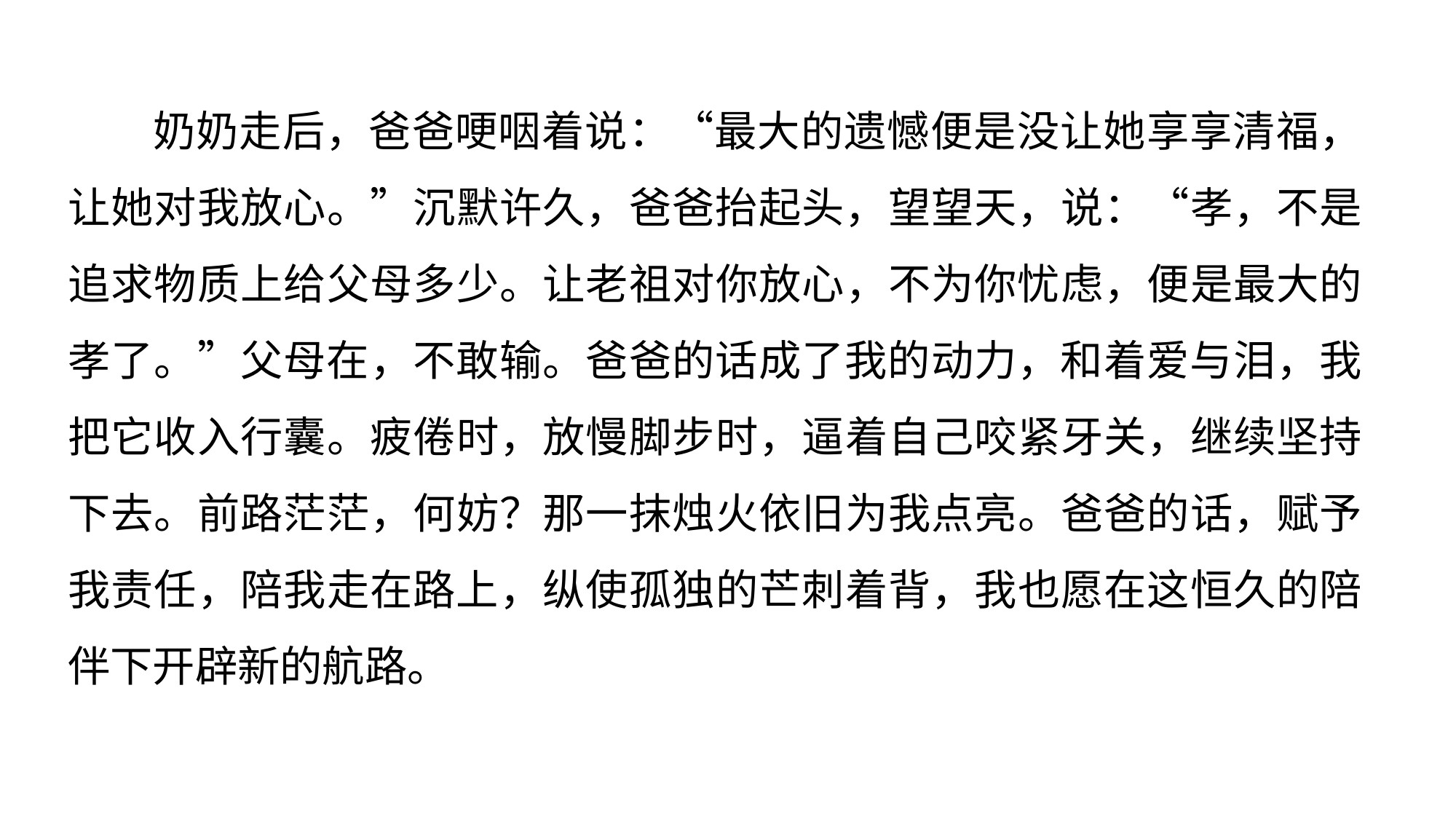

奶奶走后，爸爸哽咽着说：“最大的遗憾便是没让她享享清福，让她对我放心。”沉默许久，爸爸抬起头，望望天，说：“孝，不是追求物质上给父母多少。让老祖对你放心，不为你忧虑，便是最大的孝了。”父母在，不敢输。爸爸的话成了我的动力，和着爱与泪，我把它收入行囊。疲倦时，放慢脚步时，逼着自己咬紧牙关，继续坚持下去。前路茫茫，何妨？那一抹烛火依旧为我点亮。爸爸的话，赋予我责任，陪我走在路上，纵使孤独的芒刺着背，我也愿在这恒久的陪伴下开辟新的航路。